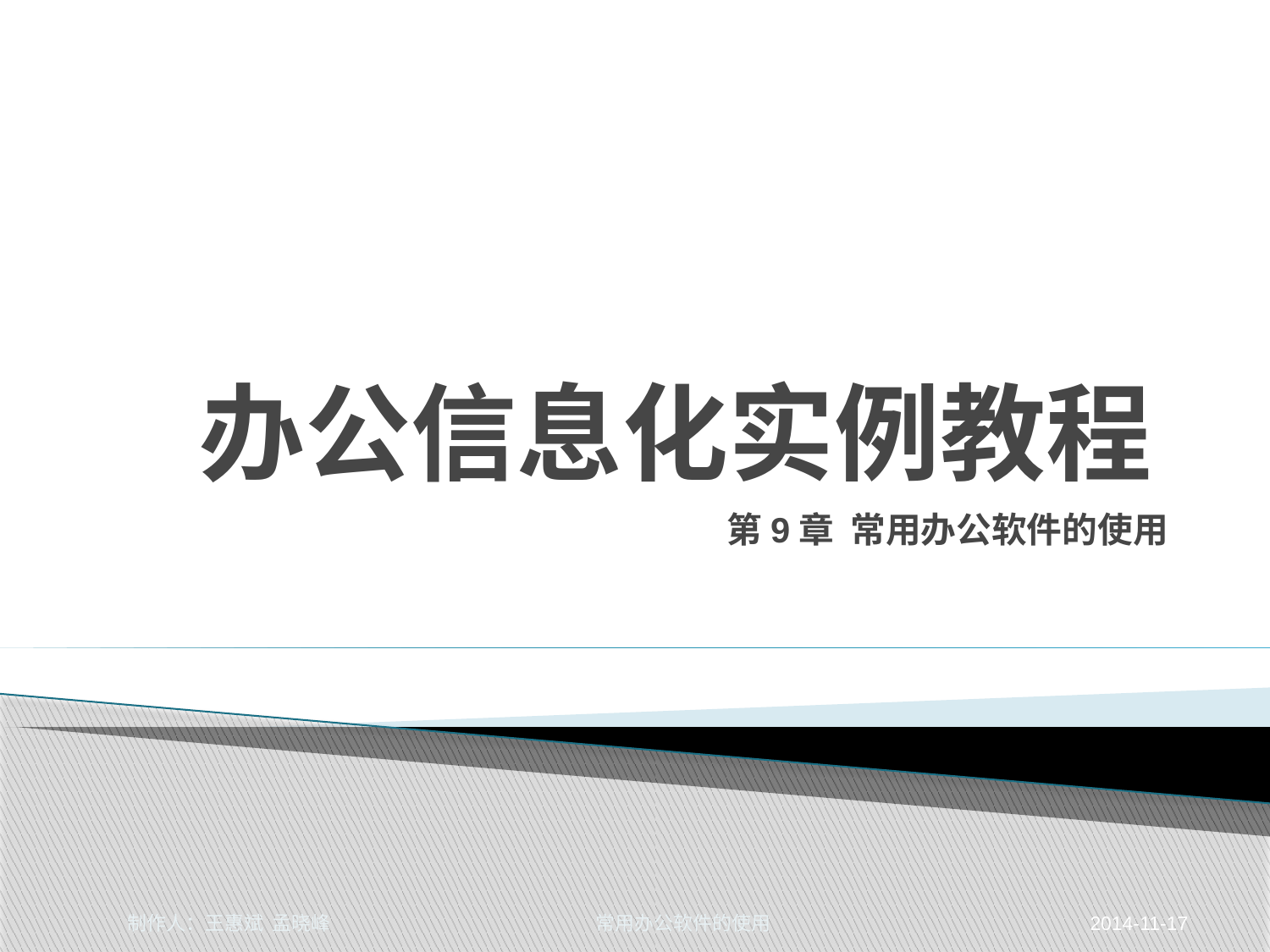

# 办公信息化实例教程
第9章  常用办公软件的使用

制作人：王惠斌  孟晓峰                                                            常用办公软件的使用
2014-11-17